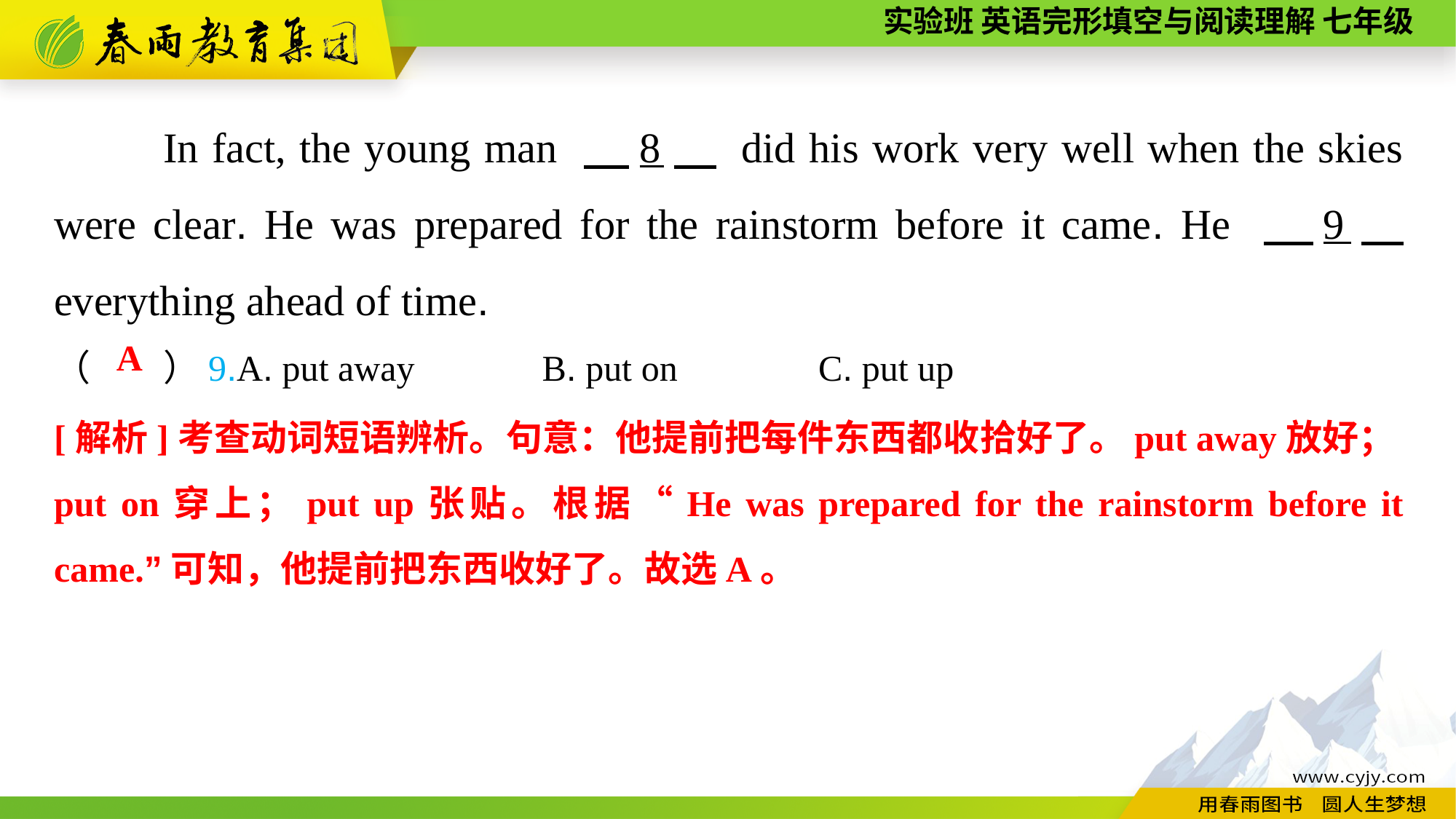

In fact, the young man 　8　 did his work very well when the skies were clear. He was prepared for the rainstorm before it came. He 　9　 everything ahead of time.
（　　）9.A. put away              B. put on		C. put up
A
[解析]考查动词短语辨析。句意：他提前把每件东西都收拾好了。put away放好；put on穿上；put up张贴。根据“He was prepared for the rainstorm before it came.”可知，他提前把东西收好了。故选A。